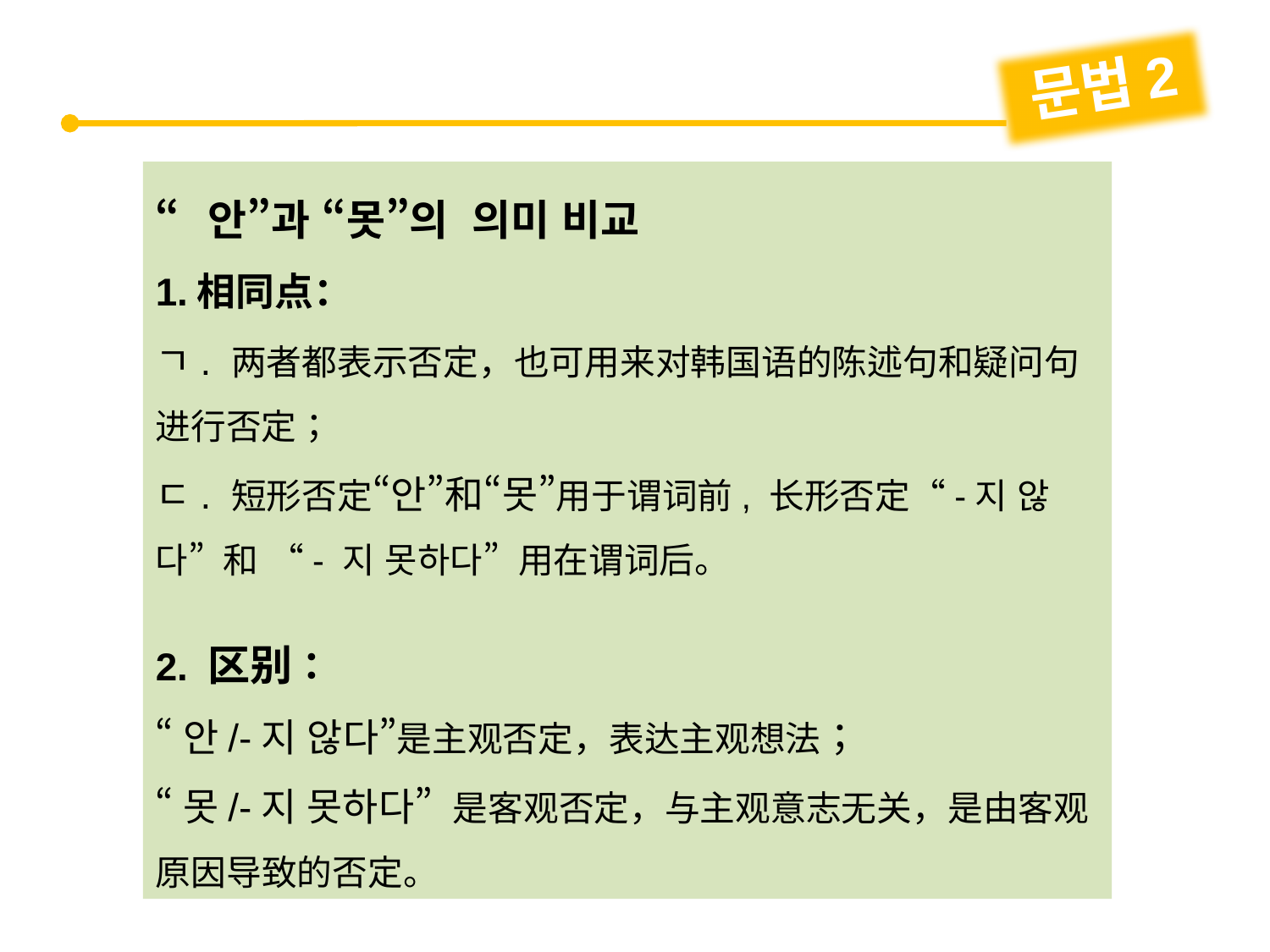

문법2
“안”과 “못”의  의미 비교
1.相同点：
ㄱ. 两者都表示否定，也可用来对韩国语的陈述句和疑问句进行否定；
ㄷ. 短形否定“안”和“못”用于谓词前, 长形否定“-지 않다”和 “- 지 못하다”用在谓词后。

2. 区别：
“안/-지 않다”是主观否定，表达主观想法；
“못/-지 못하다”是客观否定，与主观意志无关，是由客观原因导致的否定。